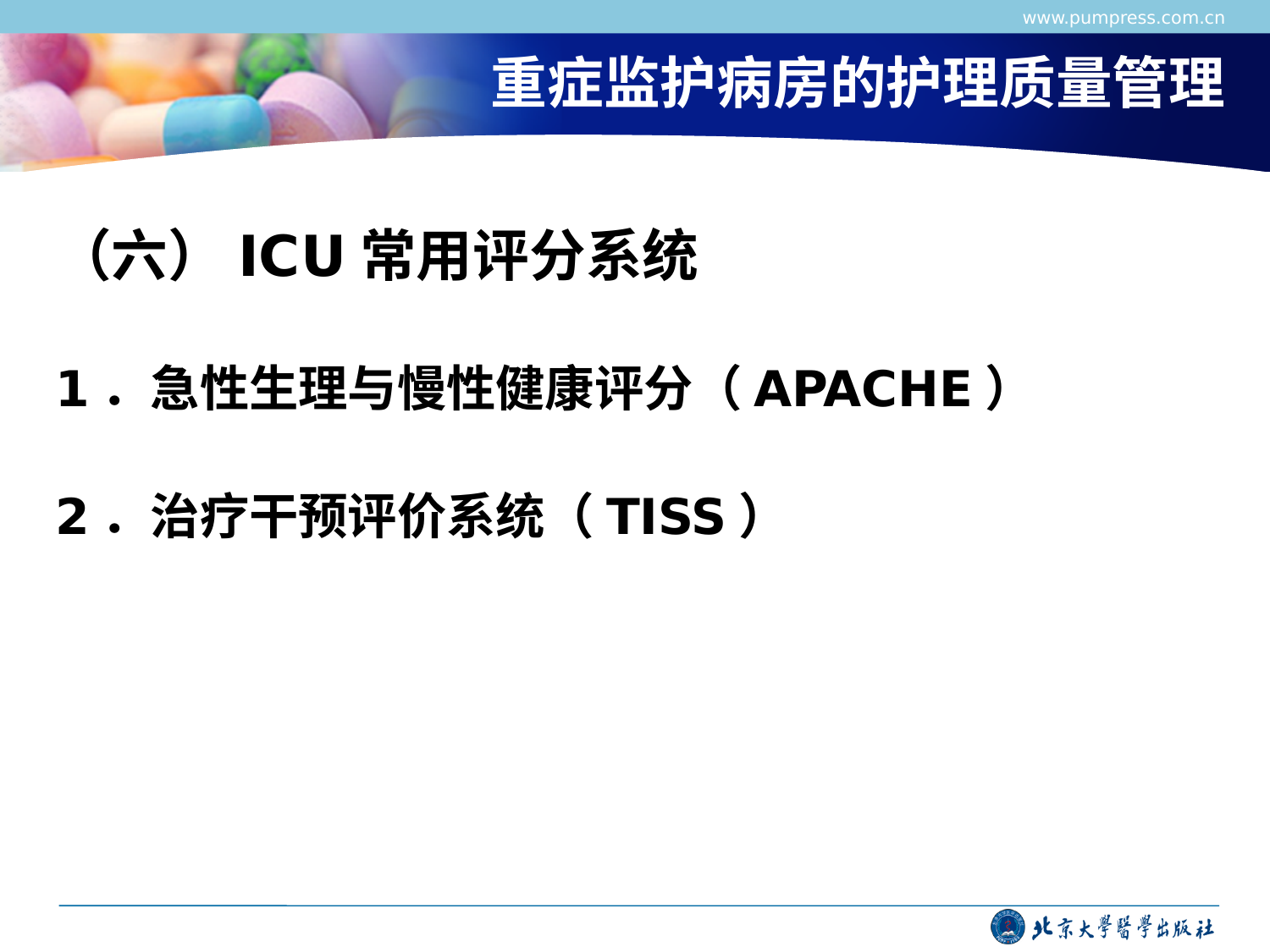

www.pumpress.com.cn
# 重症监护病房的护理质量管理
（六）ICU常用评分系统
1．急性生理与慢性健康评分（APACHE）
2．治疗干预评价系统（TISS）